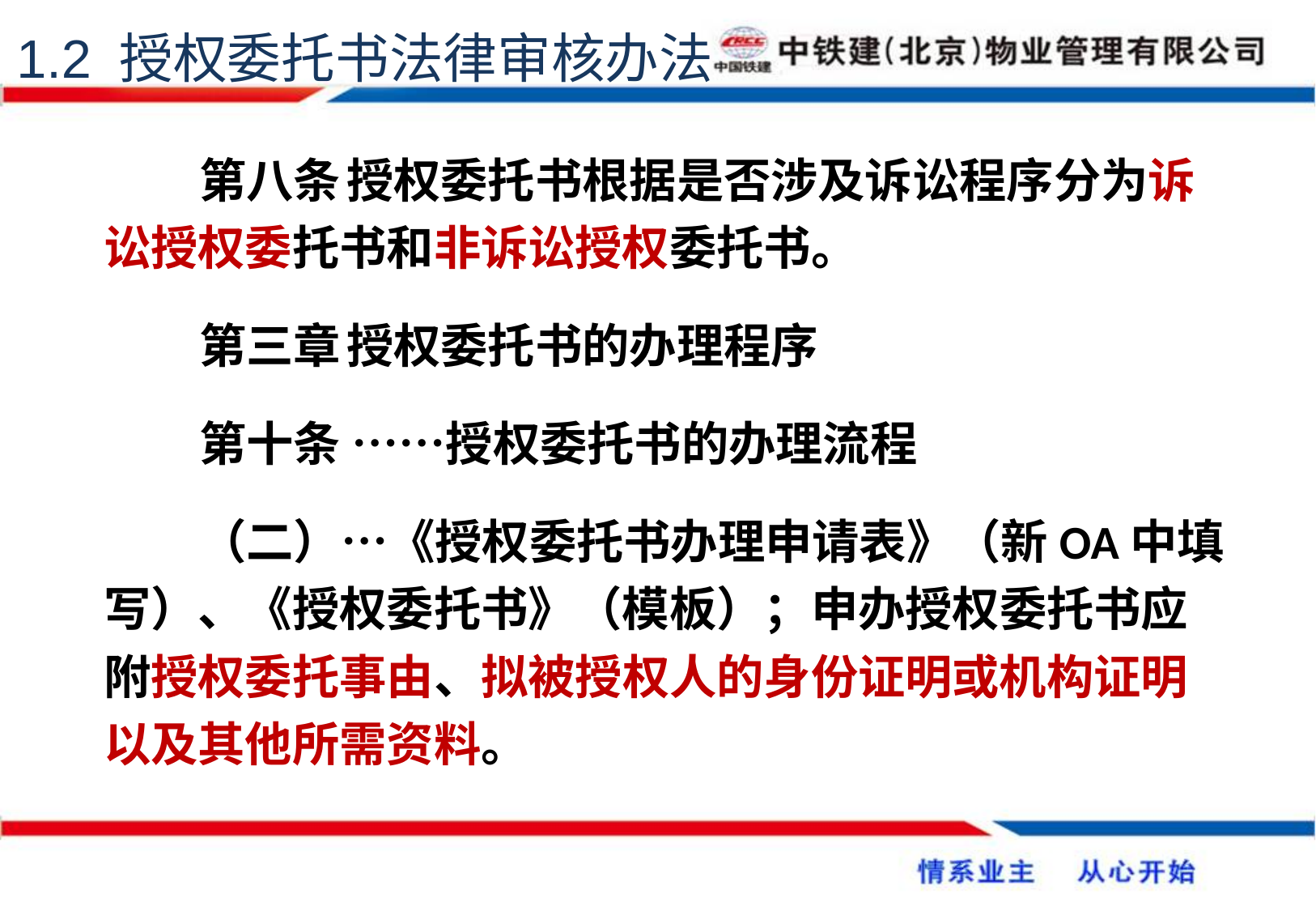

1.2 授权委托书法律审核办法
第八条	授权委托书根据是否涉及诉讼程序分为诉讼授权委托书和非诉讼授权委托书。
第三章	授权委托书的办理程序
第十条 ……授权委托书的办理流程
（二）…《授权委托书办理申请表》（新OA中填写）、《授权委托书》（模板）；申办授权委托书应附授权委托事由、拟被授权人的身份证明或机构证明以及其他所需资料。
21